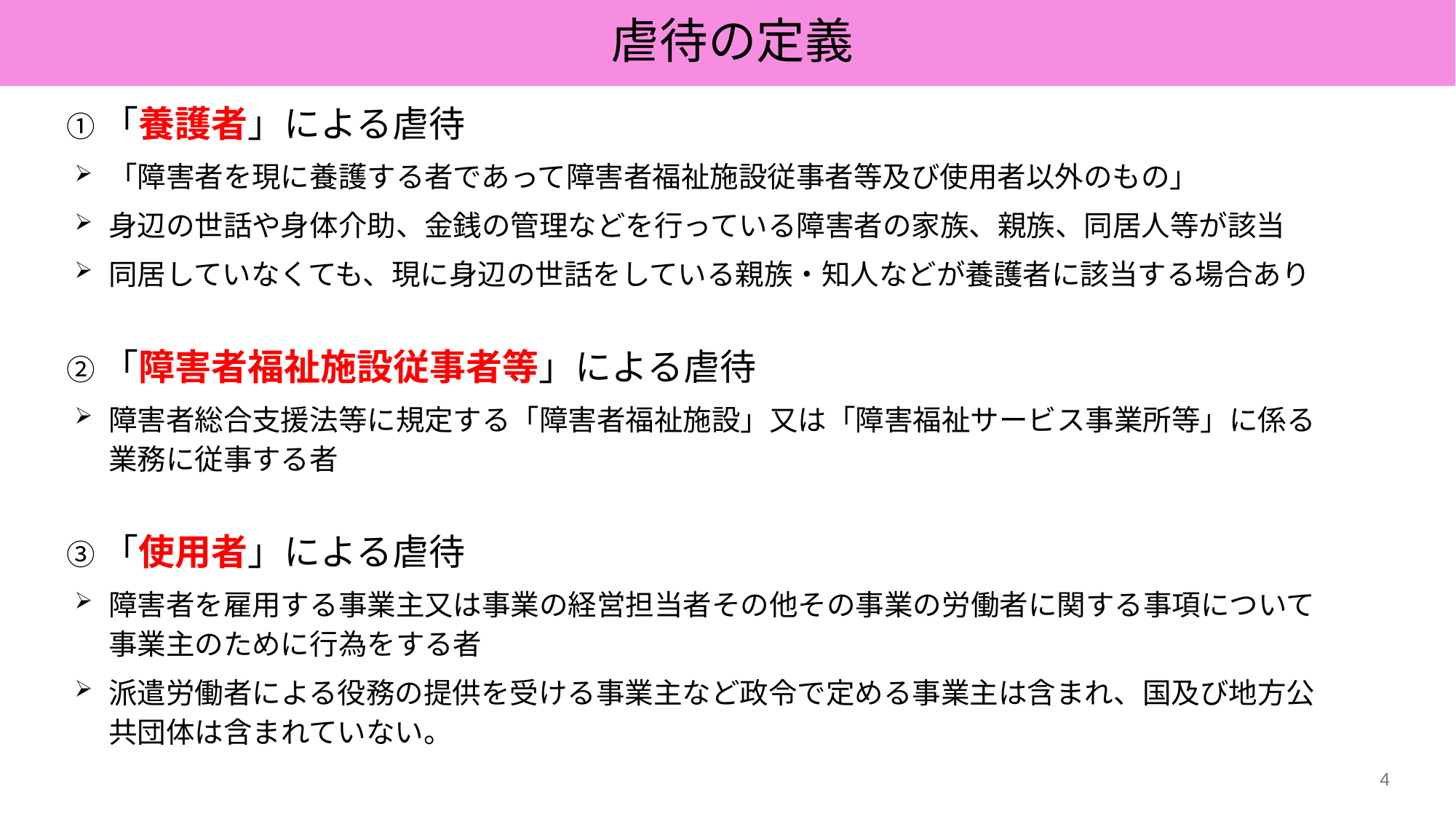

虐待の定義
①「養護者」による虐待
「障害者を現に養護する者であって障害者福祉施設従事者等及び使用者以外のもの」
身辺の世話や身体介助、金銭の管理などを行っている障害者の家族、親族、同居人等が該当
同居していなくても、現に身辺の世話をしている親族・知人などが養護者に該当する場合あり

②「障害者福祉施設従事者等」による虐待
障害者総合支援法等に規定する「障害者福祉施設」又は「障害福祉サービス事業所等」に係る業務に従事する者

③「使用者」による虐待
障害者を雇用する事業主又は事業の経営担当者その他その事業の労働者に関する事項について事業主のために行為をする者
派遣労働者による役務の提供を受ける事業主など政令で定める事業主は含まれ、国及び地方公共団体は含まれていない。
4